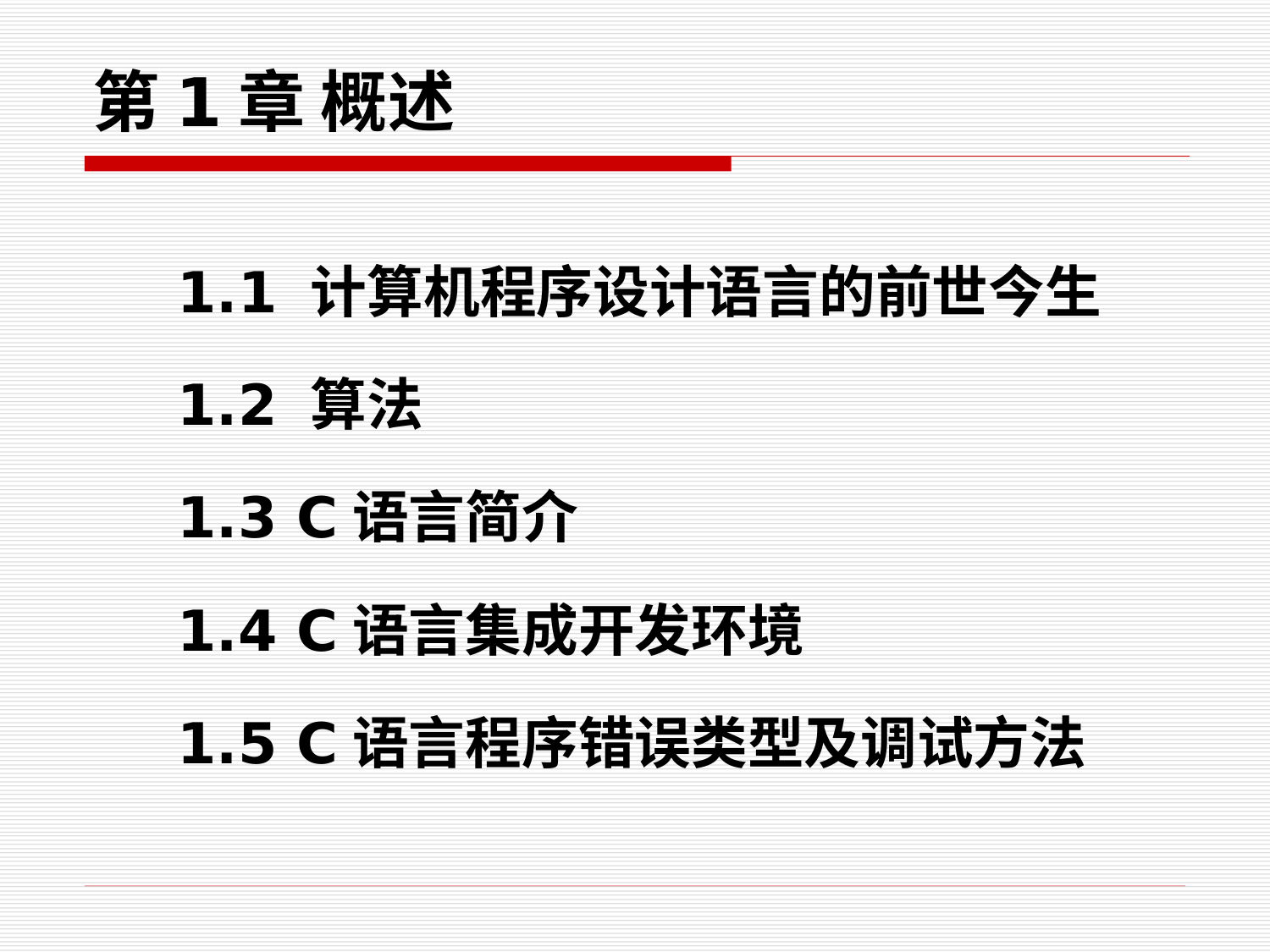

# 第1章 概述
1.1 计算机程序设计语言的前世今生
1.2 算法
1.3 C语言简介
1.4 C语言集成开发环境
1.5 C语言程序错误类型及调试方法